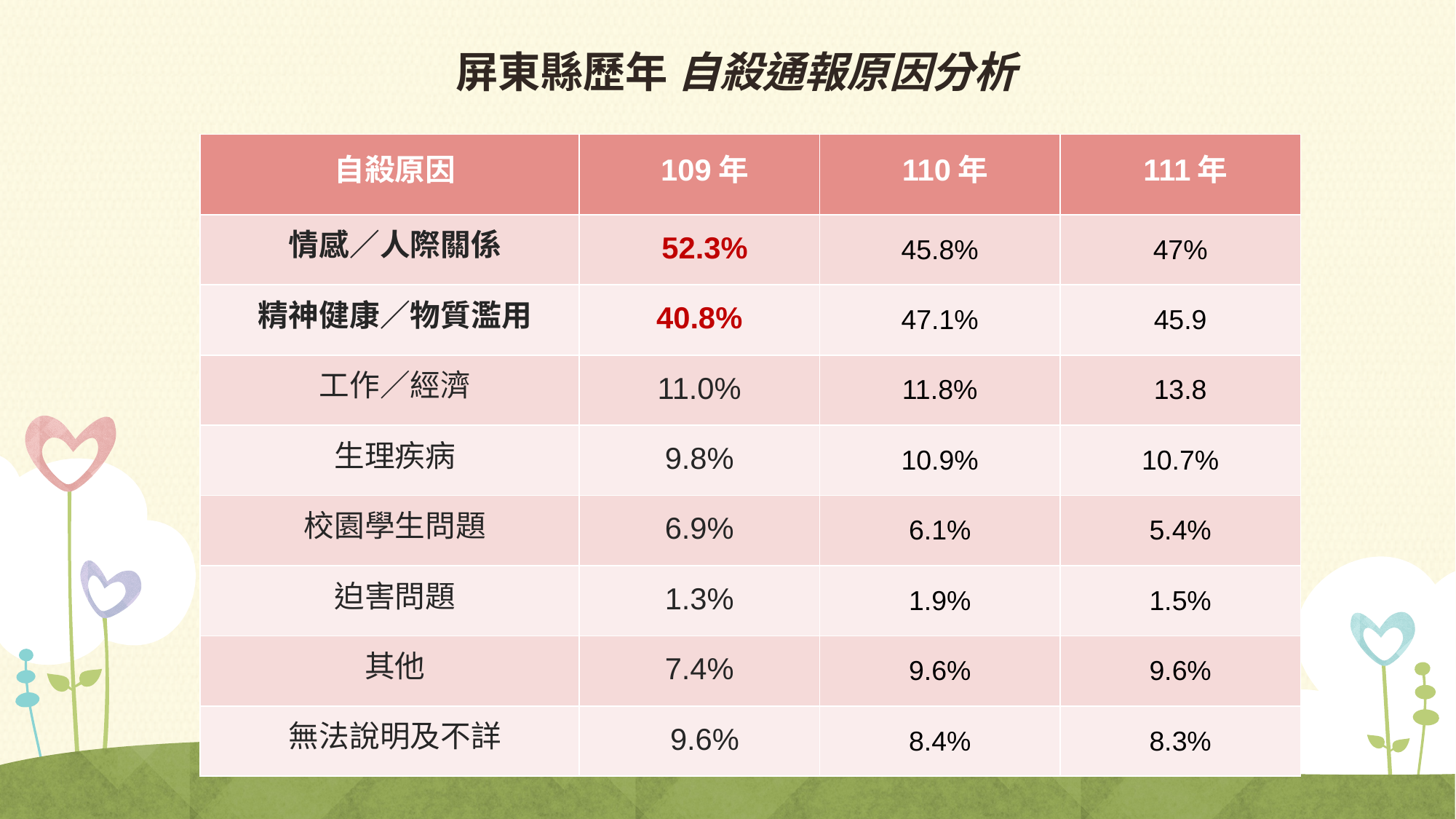

# 屏東縣歷年 自殺通報原因分析
| 自殺原因 | 109年 | 110年 | 111年 |
| --- | --- | --- | --- |
| 情感／人際關係 | 52.3% | 45.8% | 47% |
| 精神健康／物質濫用 | 40.8% | 47.1% | 45.9 |
| 工作／經濟 | 11.0% | 11.8% | 13.8 |
| 生理疾病 | 9.8% | 10.9% | 10.7% |
| 校園學生問題 | 6.9% | 6.1% | 5.4% |
| 迫害問題 | 1.3% | 1.9% | 1.5% |
| 其他 | 7.4% | 9.6% | 9.6% |
| 無法說明及不詳 | 9.6% | 8.4% | 8.3% |